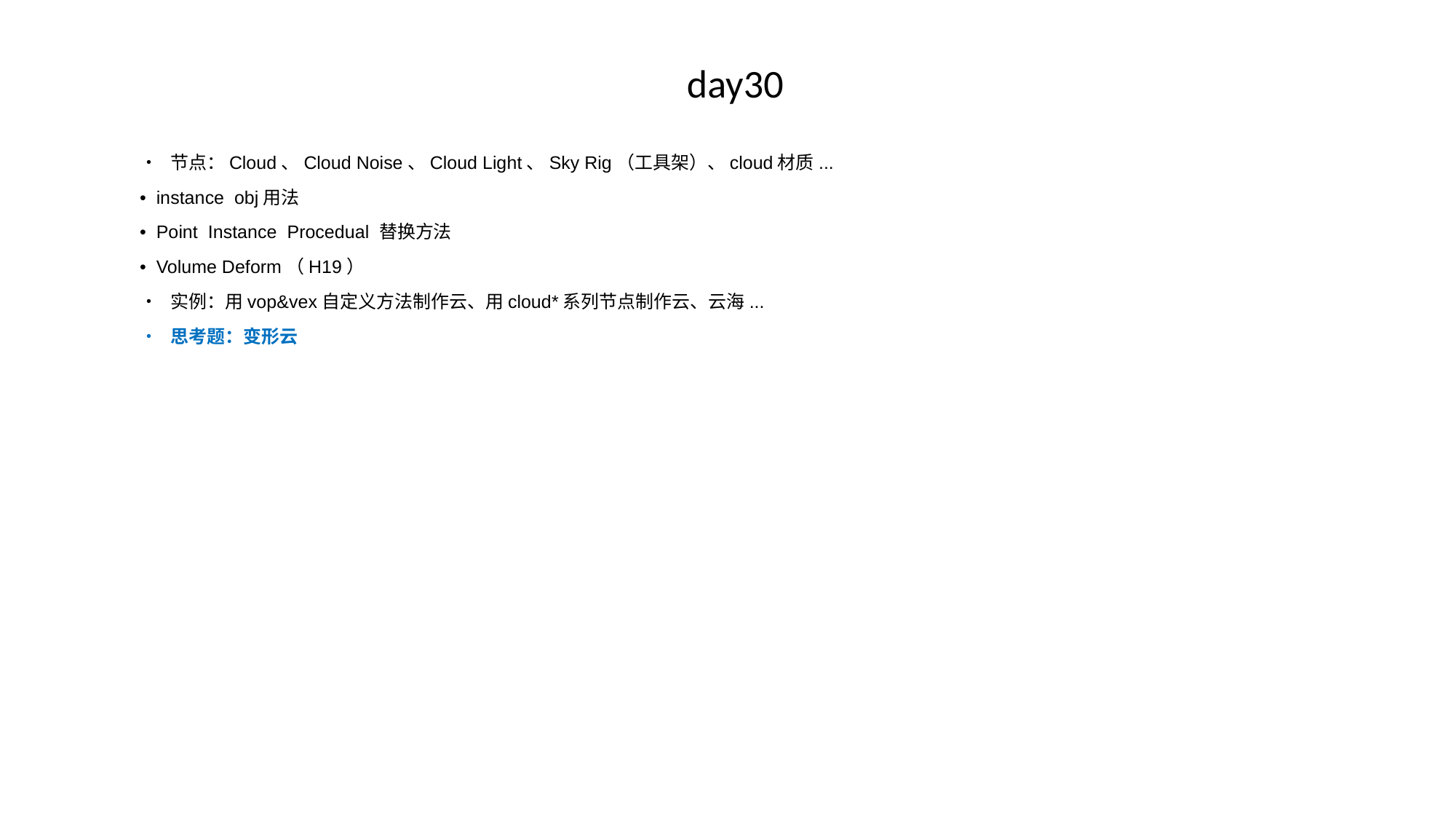

# day30
•  节点：Cloud、Cloud Noise、Cloud Light、Sky Rig（工具架）、cloud材质...
•  instance  obj用法
•  Point  Instance  Procedual 替换方法
•  Volume Deform（H19）
•  实例：用vop&vex自定义方法制作云、用cloud*系列节点制作云、云海...
•  思考题：变形云